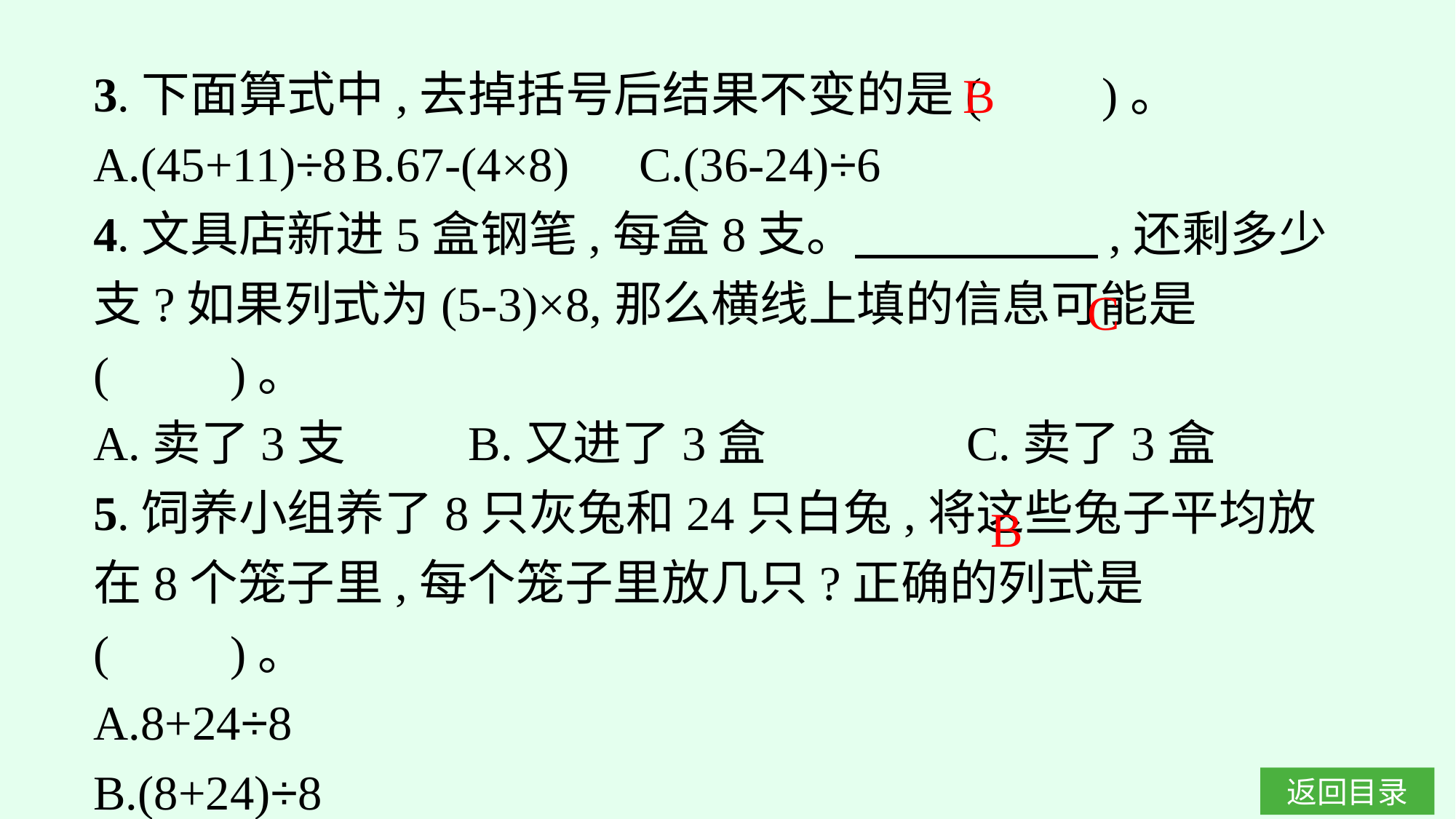

B
3.下面算式中,去掉括号后结果不变的是(　　)。
A.(45+11)÷8	B.67-(4×8)		C.(36-24)÷6
4.文具店新进5盒钢笔,每盒8支。　　　　　,还剩多少支?如果列式为(5-3)×8,那么横线上填的信息可能是(　　)。
A.卖了3支		B.又进了3盒		C.卖了3盒
5.饲养小组养了8只灰兔和24只白兔,将这些兔子平均放在8个笼子里,每个笼子里放几只?正确的列式是(　　)。
A.8+24÷8
B.(8+24)÷8
C.24+8÷8
C
B